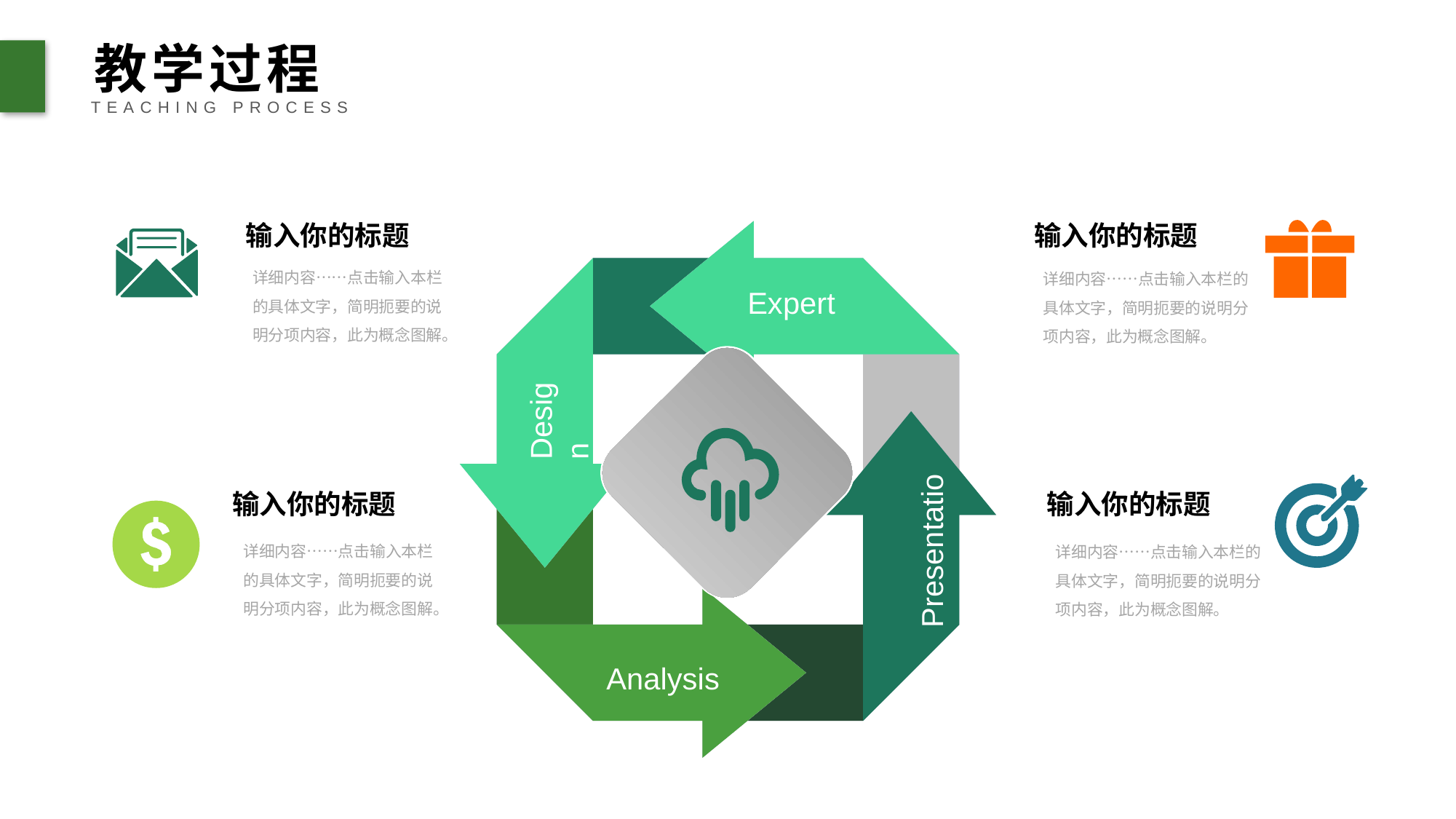

教学过程
TEACHING PROCESS
输入你的标题
输入你的标题

Expert

Design

Presentation
Analysis

详细内容……点击输入本栏的具体文字，简明扼要的说明分项内容，此为概念图解。
详细内容……点击输入本栏的具体文字，简明扼要的说明分项内容，此为概念图解。

输入你的标题
输入你的标题

详细内容……点击输入本栏的具体文字，简明扼要的说明分项内容，此为概念图解。
详细内容……点击输入本栏的具体文字，简明扼要的说明分项内容，此为概念图解。